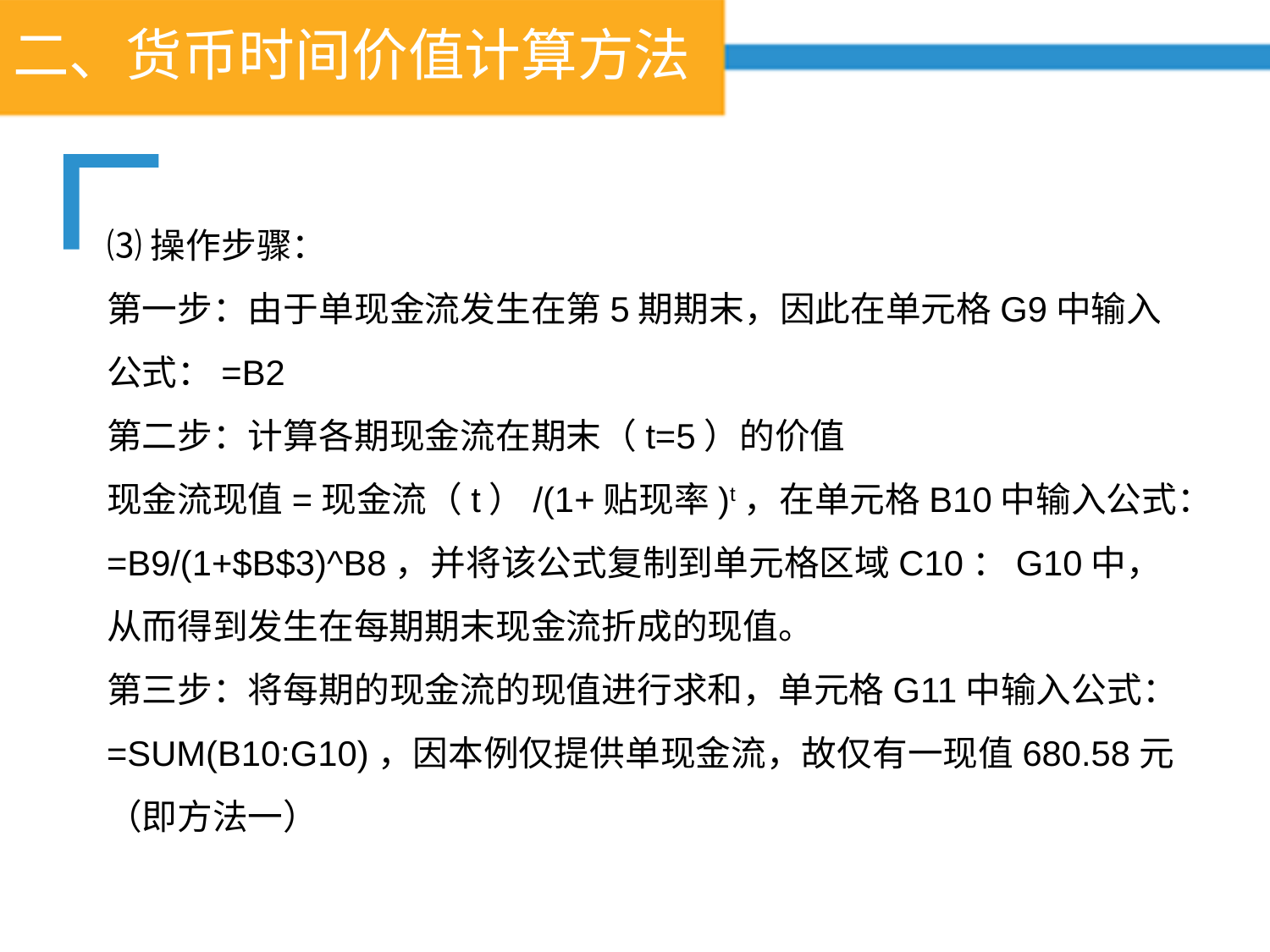

# 二、货币时间价值计算方法

⑶操作步骤：
第一步：由于单现金流发生在第5期期末，因此在单元格G9中输入公式：=B2
第二步：计算各期现金流在期末（t=5）的价值
现金流现值=现金流（t）/(1+贴现率)t，在单元格B10中输入公式：=B9/(1+$B$3)^B8，并将该公式复制到单元格区域C10：G10中，从而得到发生在每期期末现金流折成的现值。
第三步：将每期的现金流的现值进行求和，单元格G11中输入公式：=SUM(B10:G10)，因本例仅提供单现金流，故仅有一现值680.58元（即方法一）